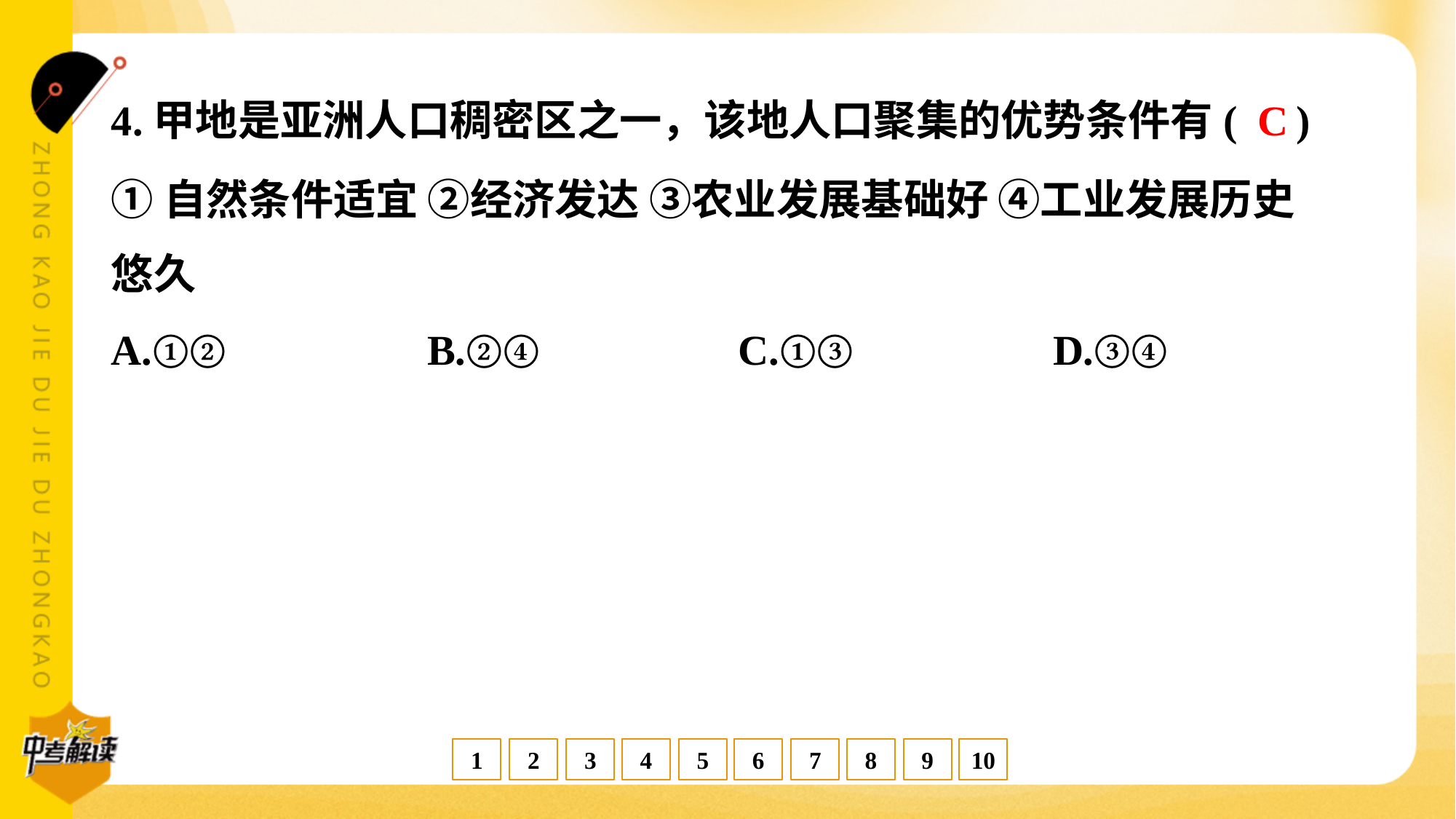

C
4.甲地是亚洲人口稠密区之一，该地人口聚集的优势条件有(     )
①自然条件适宜 ②经济发达 ③农业发展基础好 ④工业发展历史
悠久
A.①②	B.②④	C.①③	D.③④